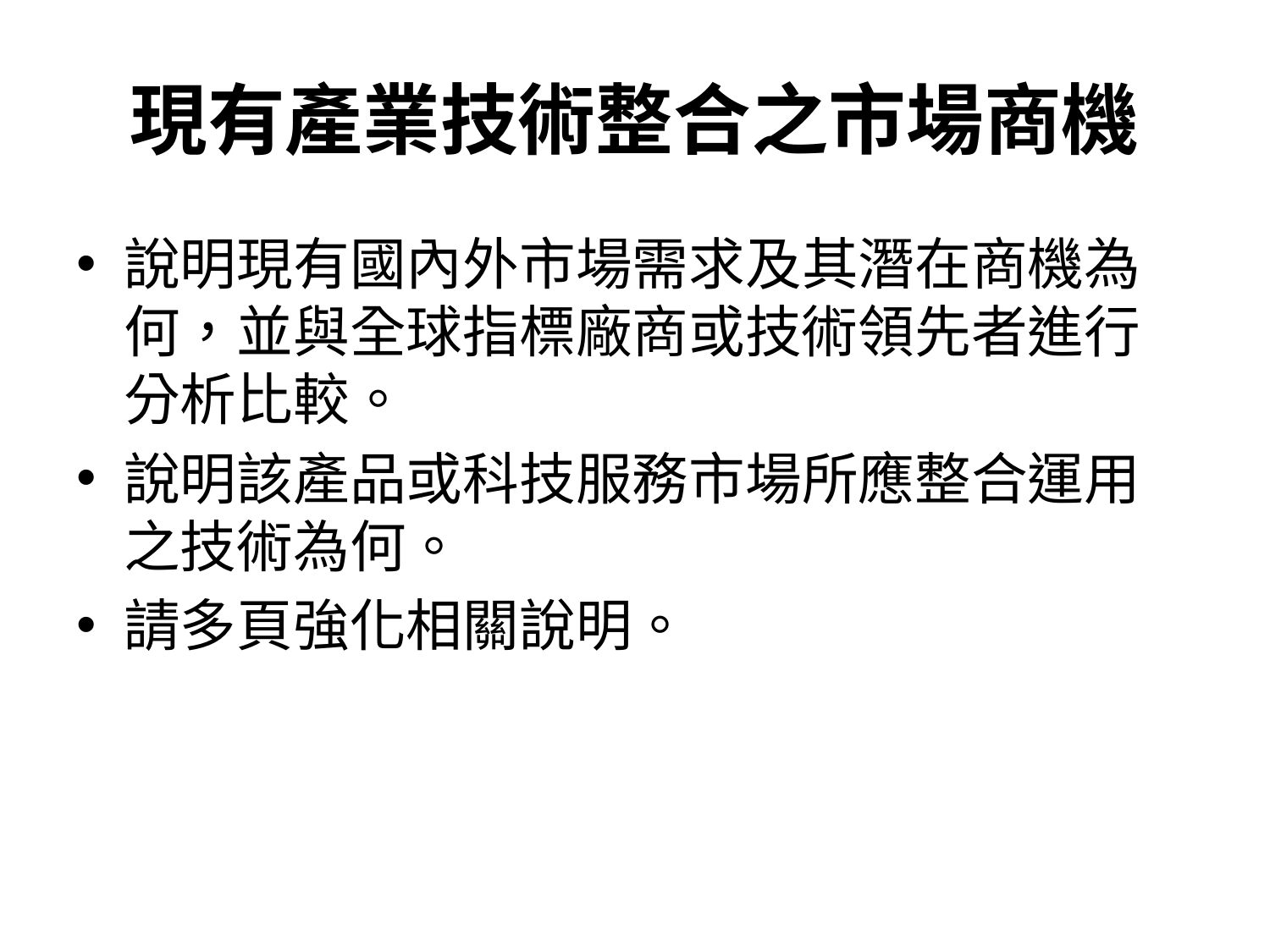

# 現有產業技術整合之市場商機
說明現有國內外市場需求及其潛在商機為何，並與全球指標廠商或技術領先者進行分析比較。
說明該產品或科技服務市場所應整合運用之技術為何。
請多頁強化相關說明。